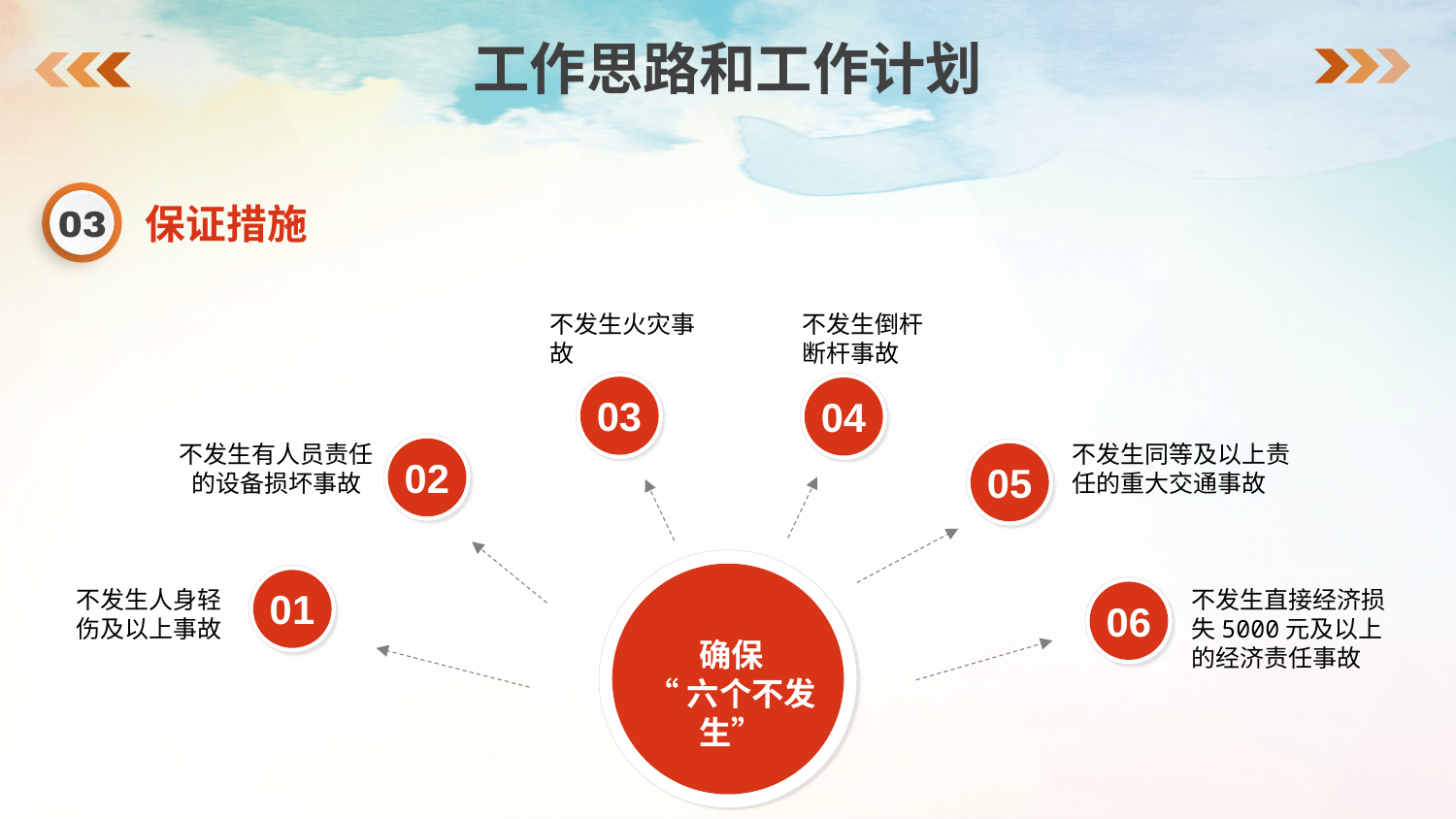

工作思路和工作计划

03
保证措施
不发生倒杆断杆事故
不发生火灾事故

03
01

04
不发生有人员责任的设备损坏事故
不发生同等及以上责任的重大交通事故

02

05

确保
“六个不发生”

01
不发生人身轻伤及以上事故

06
不发生直接经济损失5000元及以上的经济责任事故